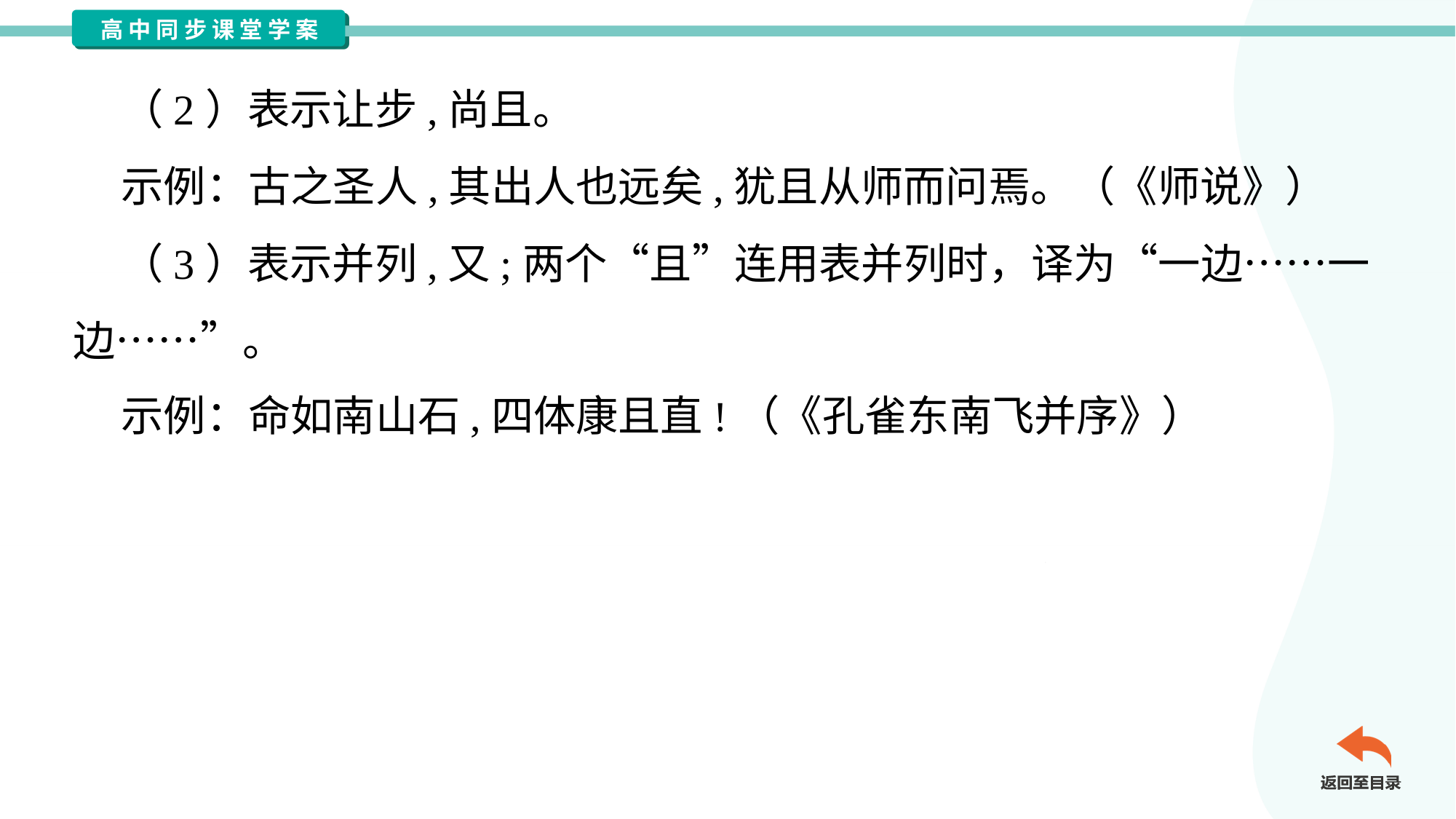

（2）表示让步,尚且。
    示例：古之圣人,其出人也远矣,犹且从师而问焉。（《师说》）
    （3）表示并列,又;两个“且”连用表并列时，译为“一边……一
边……”。
    示例：命如南山石,四体康且直!（《孔雀东南飞并序》）